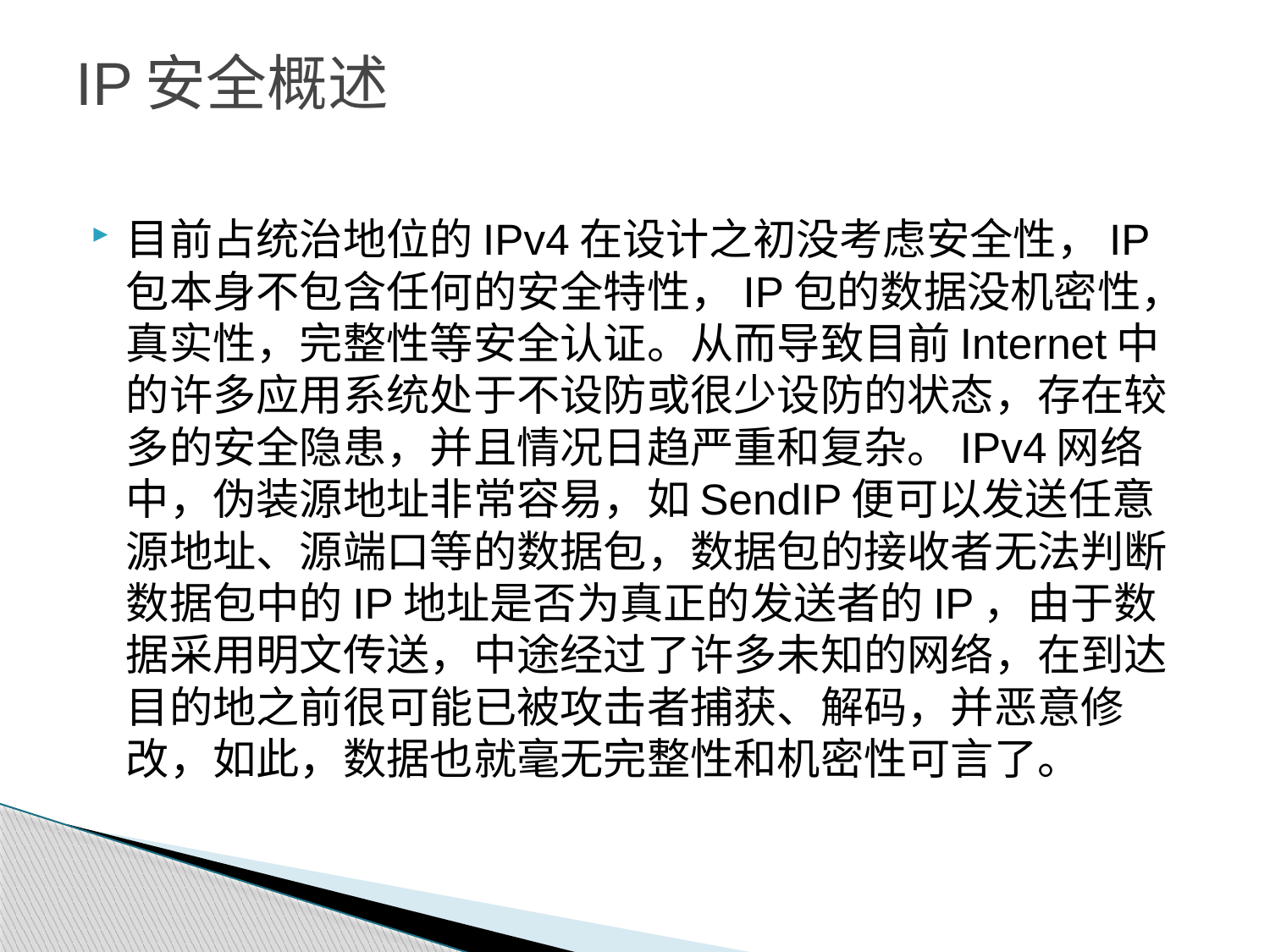

# IP安全概述
目前占统治地位的IPv4在设计之初没考虑安全性，IP包本身不包含任何的安全特性，IP包的数据没机密性，真实性，完整性等安全认证。从而导致目前Internet中的许多应用系统处于不设防或很少设防的状态，存在较多的安全隐患，并且情况日趋严重和复杂。IPv4网络中，伪装源地址非常容易，如SendIP便可以发送任意源地址、源端口等的数据包，数据包的接收者无法判断数据包中的IP地址是否为真正的发送者的IP，由于数据采用明文传送，中途经过了许多未知的网络，在到达目的地之前很可能已被攻击者捕获、解码，并恶意修改，如此，数据也就毫无完整性和机密性可言了。